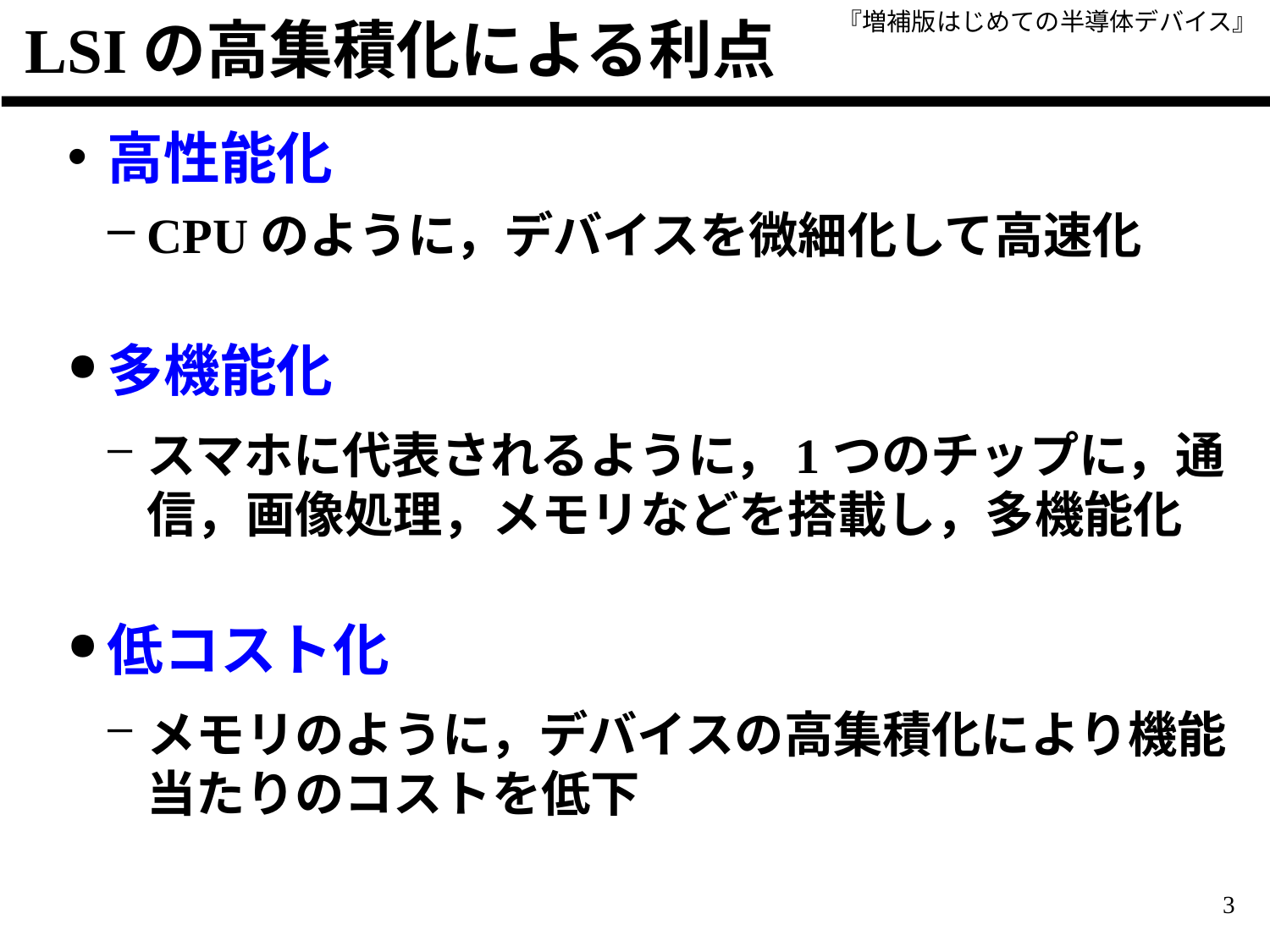

# LSIの高集積化による利点
高性能化
CPUのように，デバイスを微細化して高速化
多機能化
スマホに代表されるように，1つのチップに，通信，画像処理，メモリなどを搭載し，多機能化
低コスト化
メモリのように，デバイスの高集積化により機能当たりのコストを低下

3